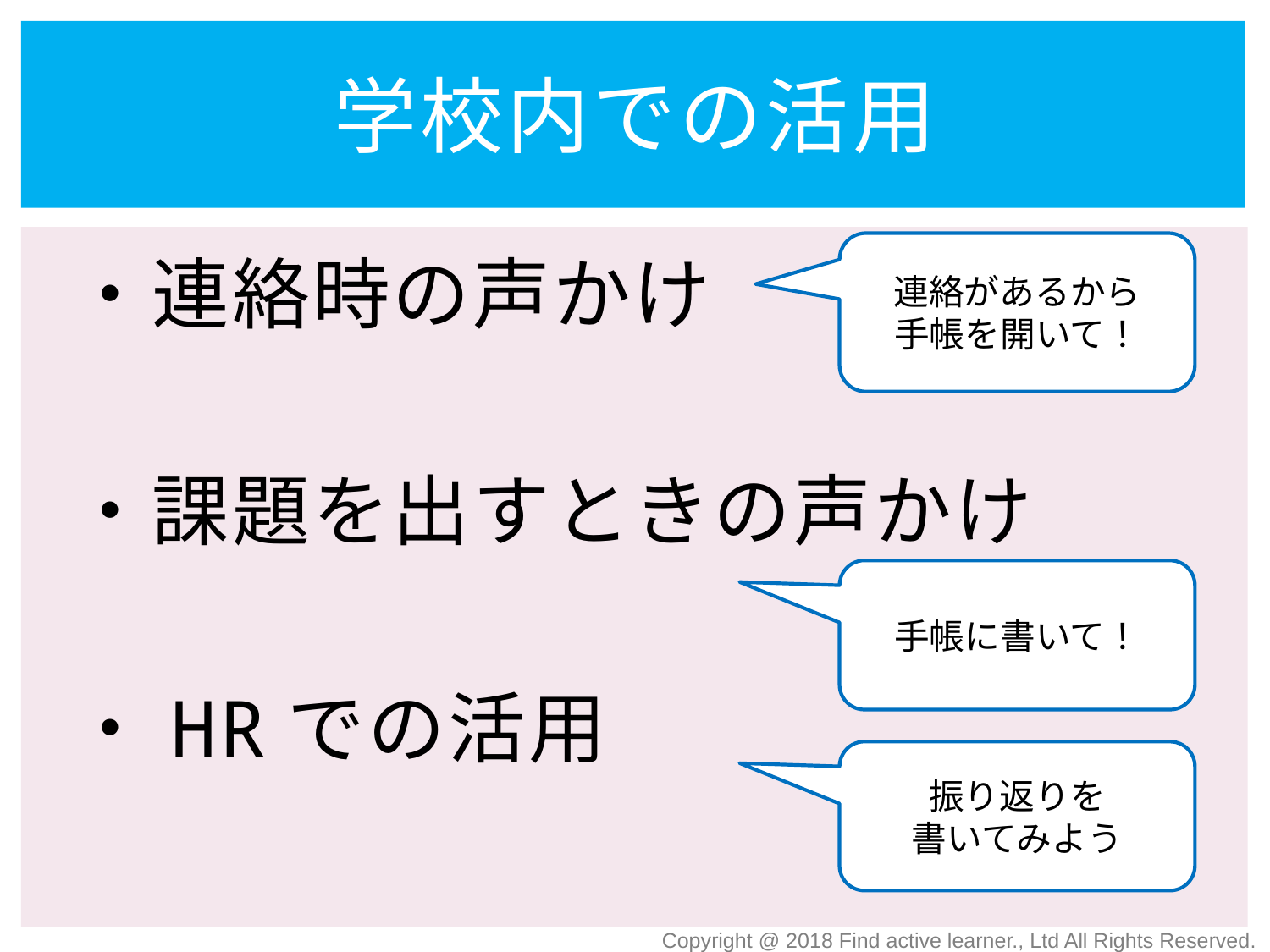

# 学校内での活用
連絡があるから
手帳を開いて！
・連絡時の声かけ

・課題を出すときの声かけ

・HRでの活用
手帳に書いて！
振り返りを
書いてみよう
Copyright @ 2018 Find active learner., Ltd All Rights Reserved.